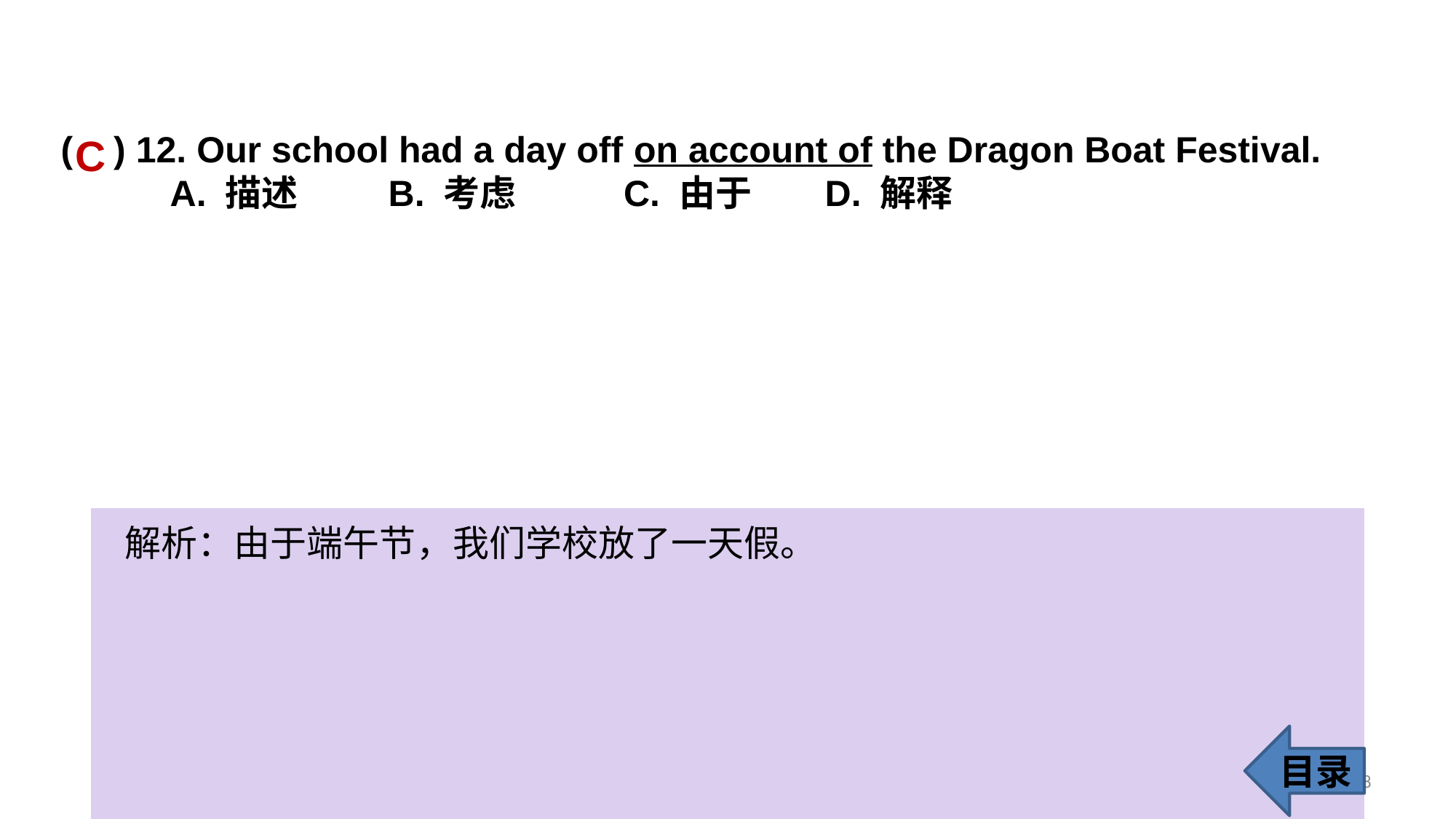

(    ) 12. Our school had a day off on account of the Dragon Boat Festival.
	A. 描述 	B. 考虑	 C. 由于 	D. 解释
C

解析：由于端午节，我们学校放了一天假。
目录
18